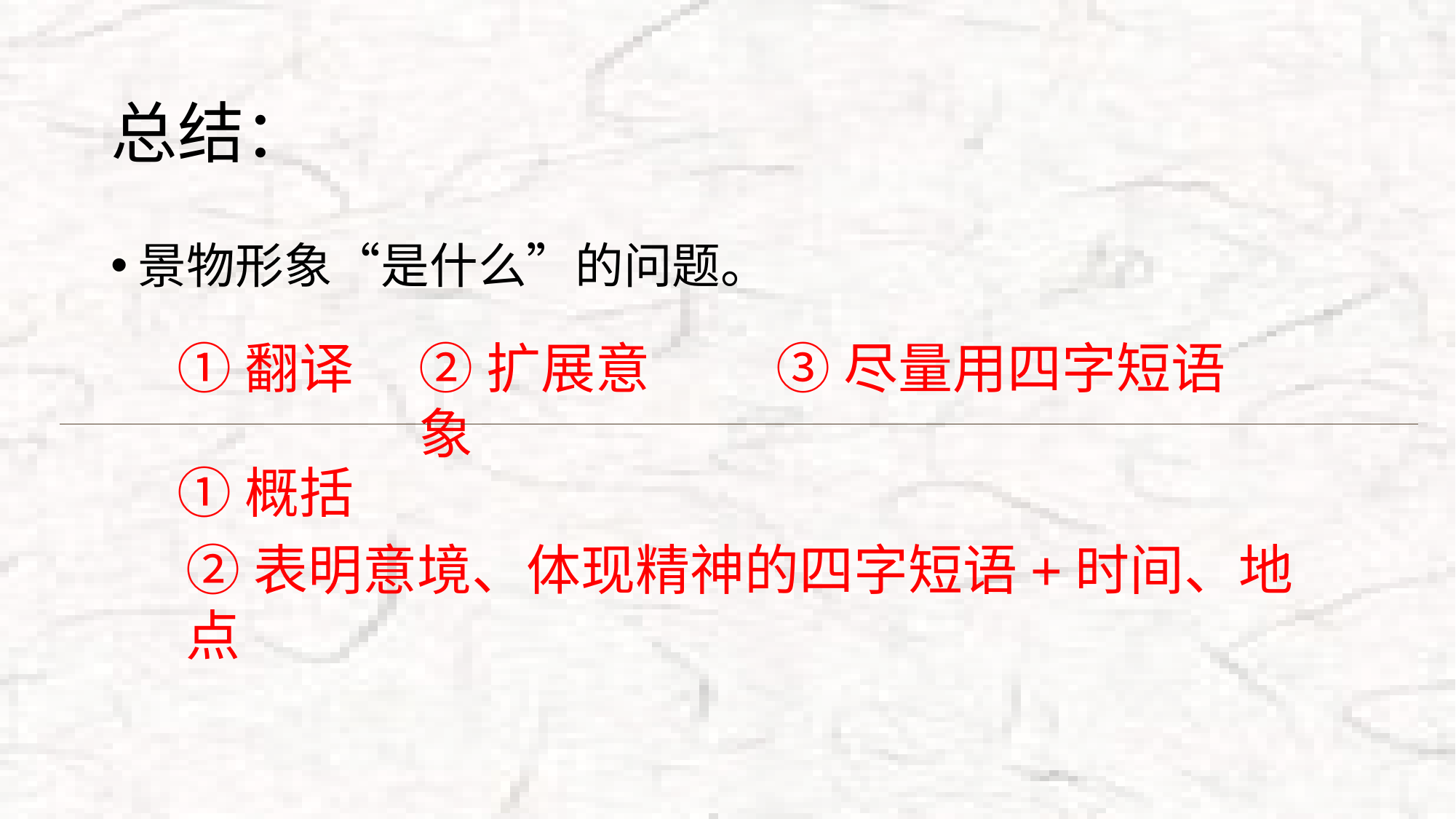

# 总结：
景物形象“是什么”的问题。
①翻译
②扩展意象
③尽量用四字短语
①概括
②表明意境、体现精神的四字短语+时间、地点